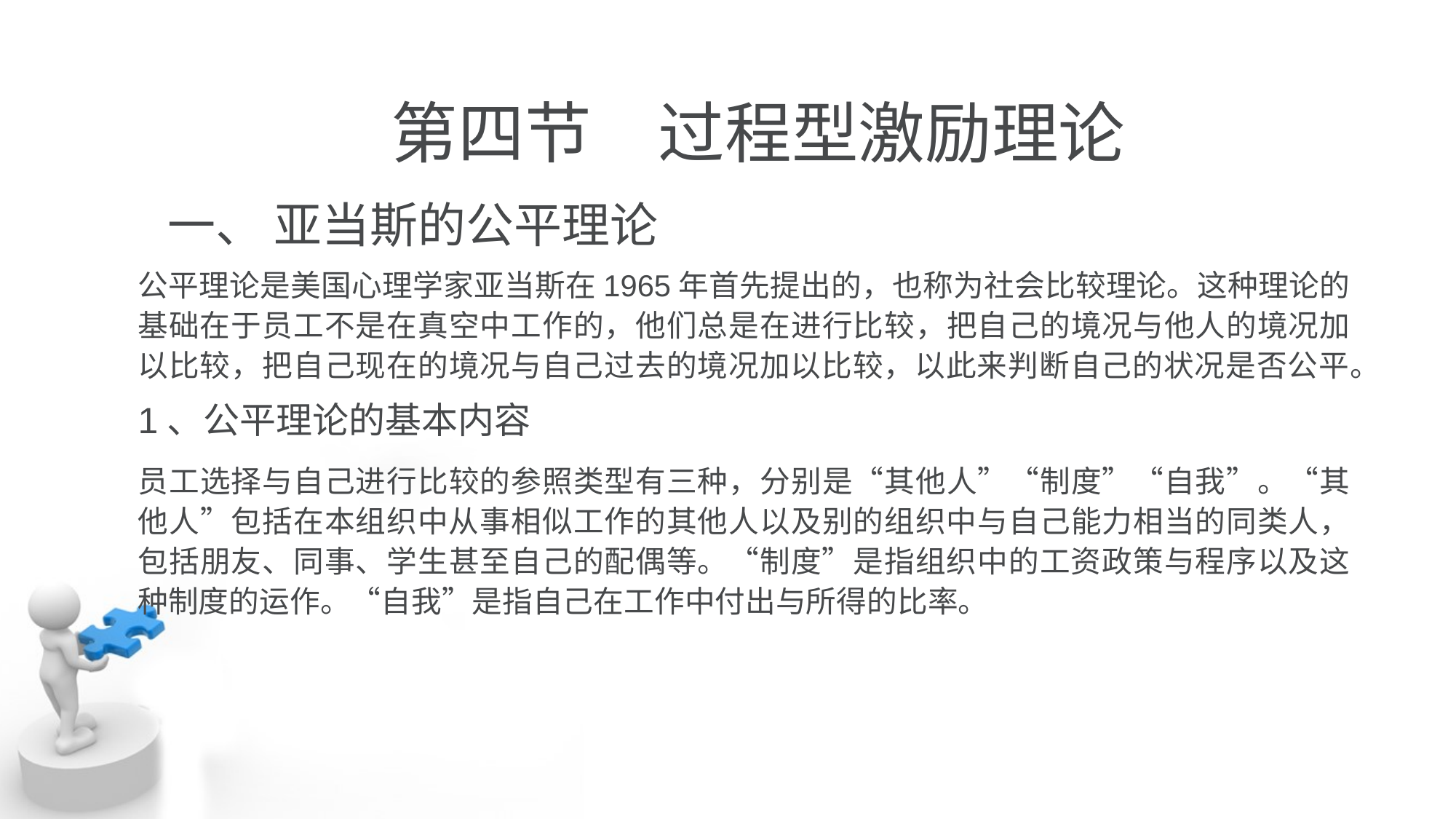

# 第四节　过程型激励理论
一、 亚当斯的公平理论
公平理论是美国心理学家亚当斯在1965年首先提出的，也称为社会比较理论。这种理论的基础在于员工不是在真空中工作的，他们总是在进行比较，把自己的境况与他人的境况加以比较，把自己现在的境况与自己过去的境况加以比较，以此来判断自己的状况是否公平。
1、公平理论的基本内容
员工选择与自己进行比较的参照类型有三种，分别是“其他人”“制度”“自我”。“其他人”包括在本组织中从事相似工作的其他人以及别的组织中与自己能力相当的同类人，包括朋友、同事、学生甚至自己的配偶等。“制度”是指组织中的工资政策与程序以及这种制度的运作。“自我”是指自己在工作中付出与所得的比率。